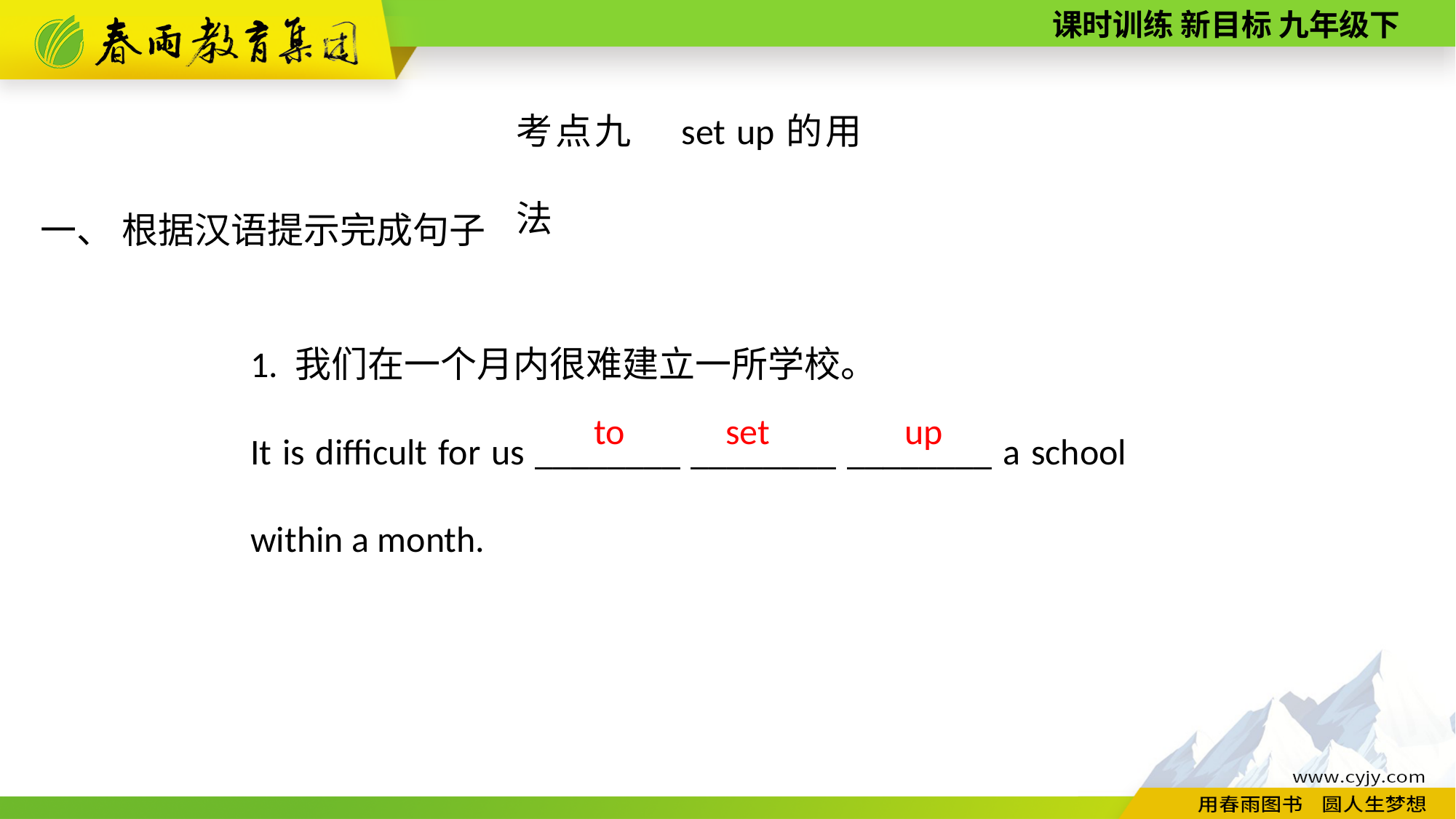

考点九　set up的用法
一、 根据汉语提示完成句子
1. 我们在一个月内很难建立一所学校。
It is difficult for us ________ ________ ________ a school within a month.
set
up
to